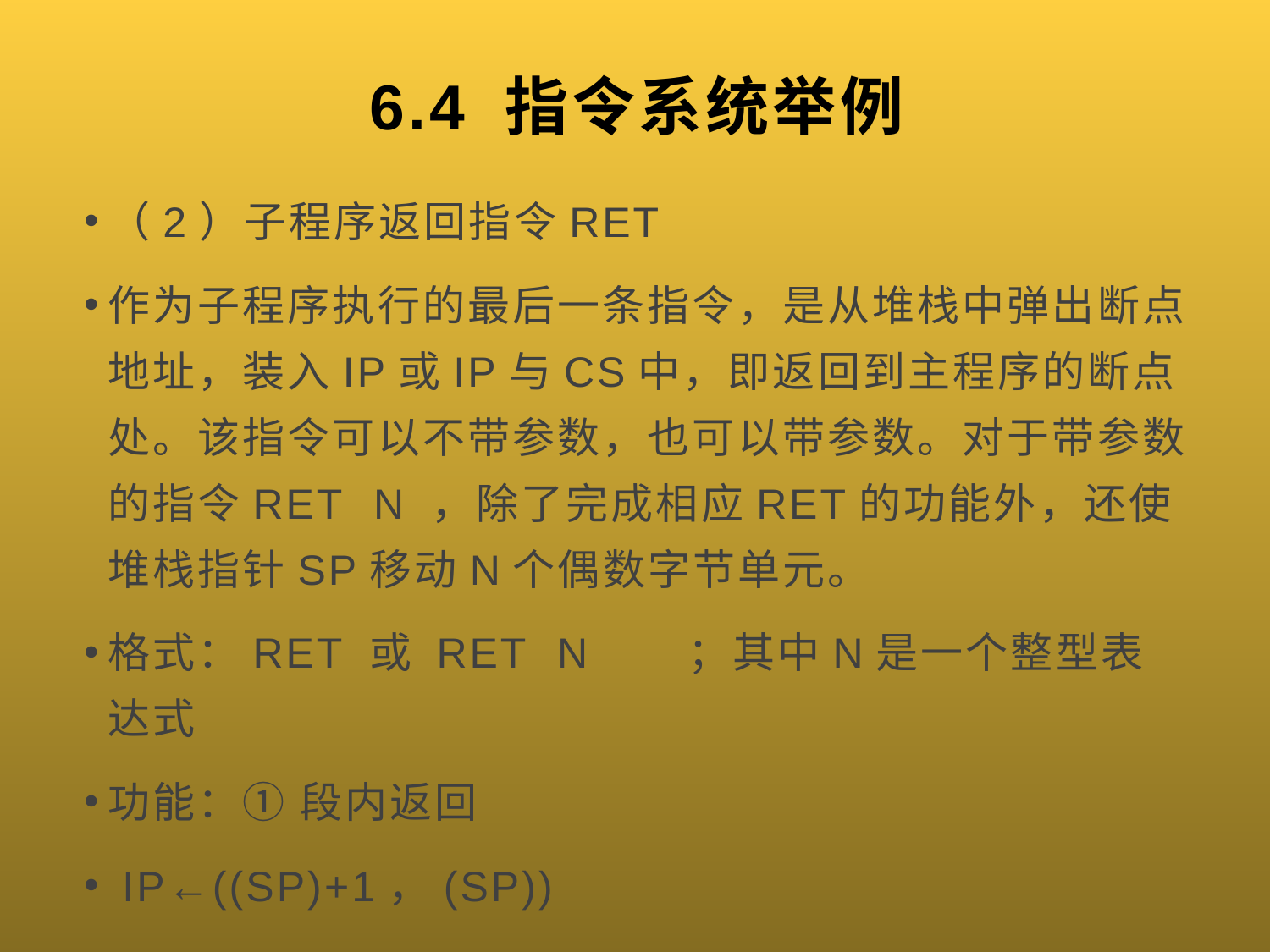

# 6.4 指令系统举例
（2）子程序返回指令RET
作为子程序执行的最后一条指令，是从堆栈中弹出断点地址，装入IP或IP与CS中，即返回到主程序的断点处。该指令可以不带参数，也可以带参数。对于带参数的指令RET  N ，除了完成相应RET的功能外，还使堆栈指针SP移动N个偶数字节单元。
格式：RET 或 RET  N      ；其中N是一个整型表达式
功能：① 段内返回
 IP←((SP)+1，(SP))
         SP←(SP)+2